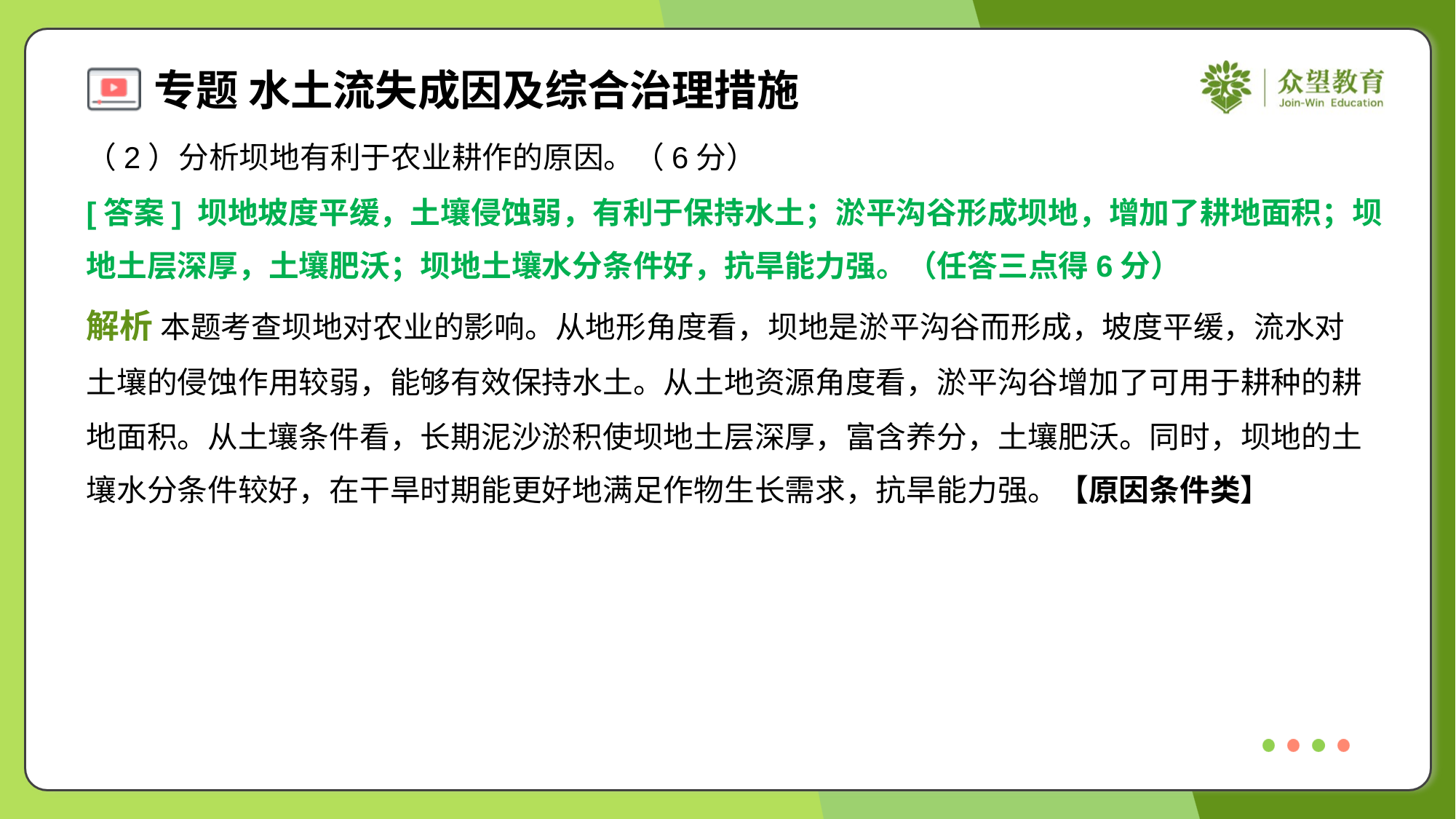

（2）分析坝地有利于农业耕作的原因。（6分）
[答案] 坝地坡度平缓，土壤侵蚀弱，有利于保持水土；淤平沟谷形成坝地，增加了耕地面积；坝
地土层深厚，土壤肥沃；坝地土壤水分条件好，抗旱能力强。（任答三点得6分）
解析 本题考查坝地对农业的影响。从地形角度看，坝地是淤平沟谷而形成，坡度平缓，流水对
土壤的侵蚀作用较弱，能够有效保持水土。从土地资源角度看，淤平沟谷增加了可用于耕种的耕
地面积。从土壤条件看，长期泥沙淤积使坝地土层深厚，富含养分，土壤肥沃。同时，坝地的土
壤水分条件较好，在干旱时期能更好地满足作物生长需求，抗旱能力强。【原因条件类】